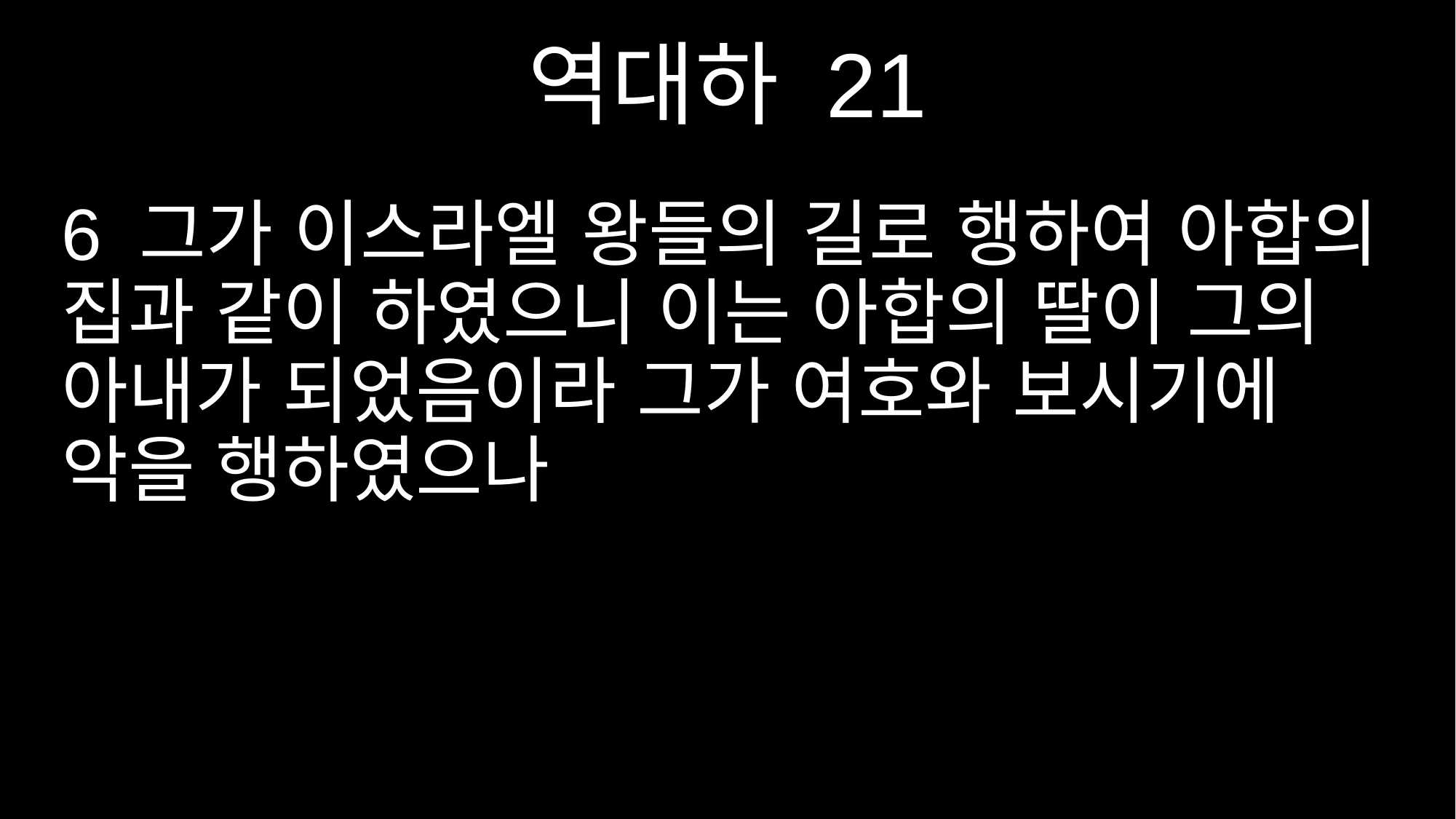

역대하 21
6 그가 이스라엘 왕들의 길로 행하여 아합의 집과 같이 하였으니 이는 아합의 딸이 그의 아내가 되었음이라 그가 여호와 보시기에 악을 행하였으나